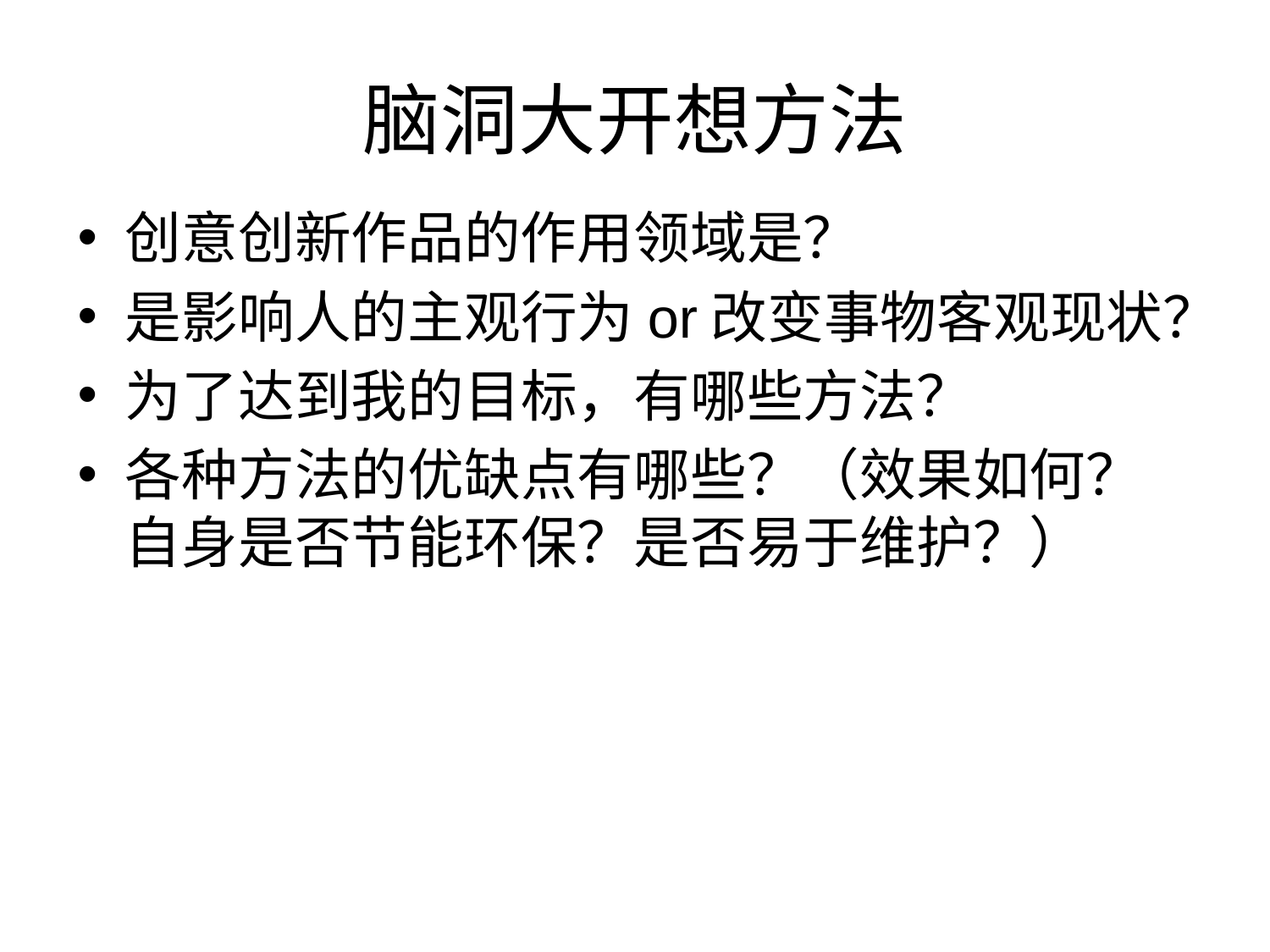

# 脑洞大开想方法
创意创新作品的作用领域是？
是影响人的主观行为or改变事物客观现状？
为了达到我的目标，有哪些方法？
各种方法的优缺点有哪些？（效果如何？自身是否节能环保？是否易于维护？）